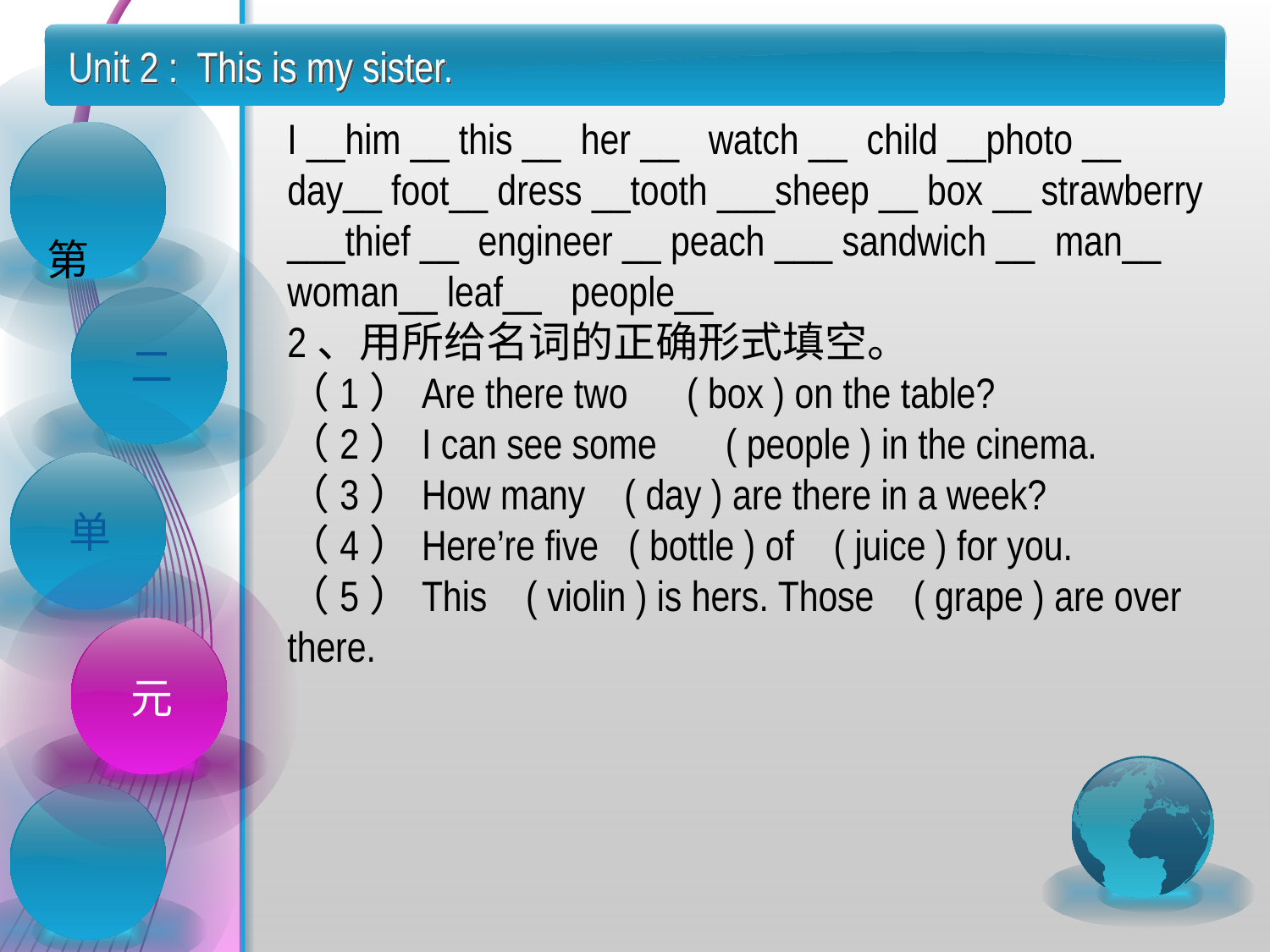

Unit 2 :  This is my sister.

I __him __ this __  her __   watch __  child __photo __   day__ foot__ dress __tooth ___sheep __ box __ strawberry ___thief __  engineer __ peach ___ sandwich __  man__ woman__ leaf__   people__
2、用所给名词的正确形式填空。
（1）Are there two      ( box ) on the table?
（2）I can see some       ( people ) in the cinema.
（3）How many    ( day ) are there in a week?
（4）Here’re five   ( bottle ) of    ( juice ) for you.
（5）This    ( violin ) is hers. Those    ( grape ) are over there.
   第

二

单

元